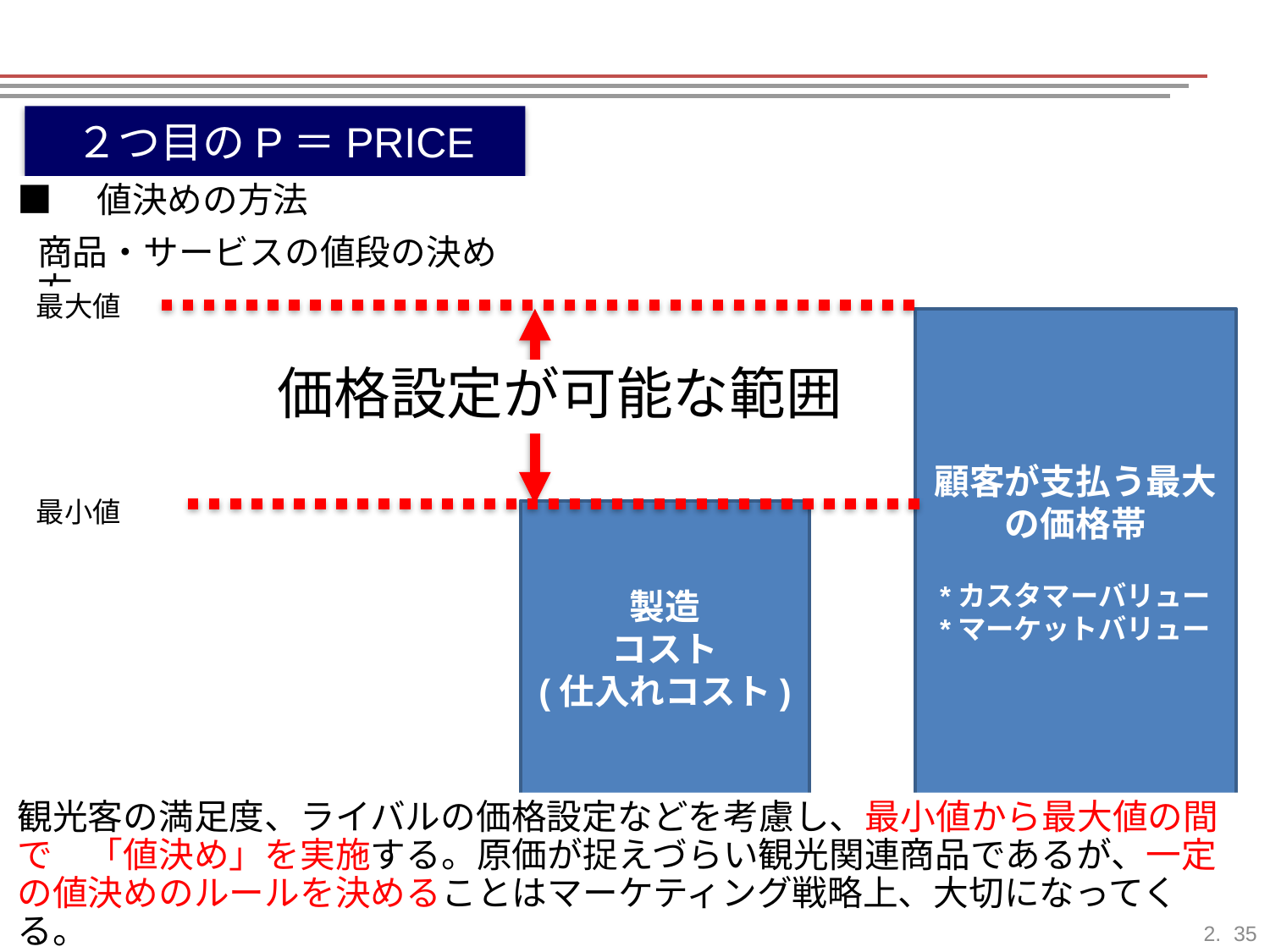

２つ目のP＝PRICE
■　値決めの方法
商品・サービスの値段の決め方
最大値
顧客が支払う最大の価格帯

*カスタマーバリュー
*マーケットバリュー
価格設定が可能な範囲
最小値
製造
コスト
(仕入れコスト)
観光客の満足度、ライバルの価格設定などを考慮し、最小値から最大値の間で　「値決め」を実施する。原価が捉えづらい観光関連商品であるが、一定の値決めのルールを決めることはマーケティング戦略上、大切になってくる。
35